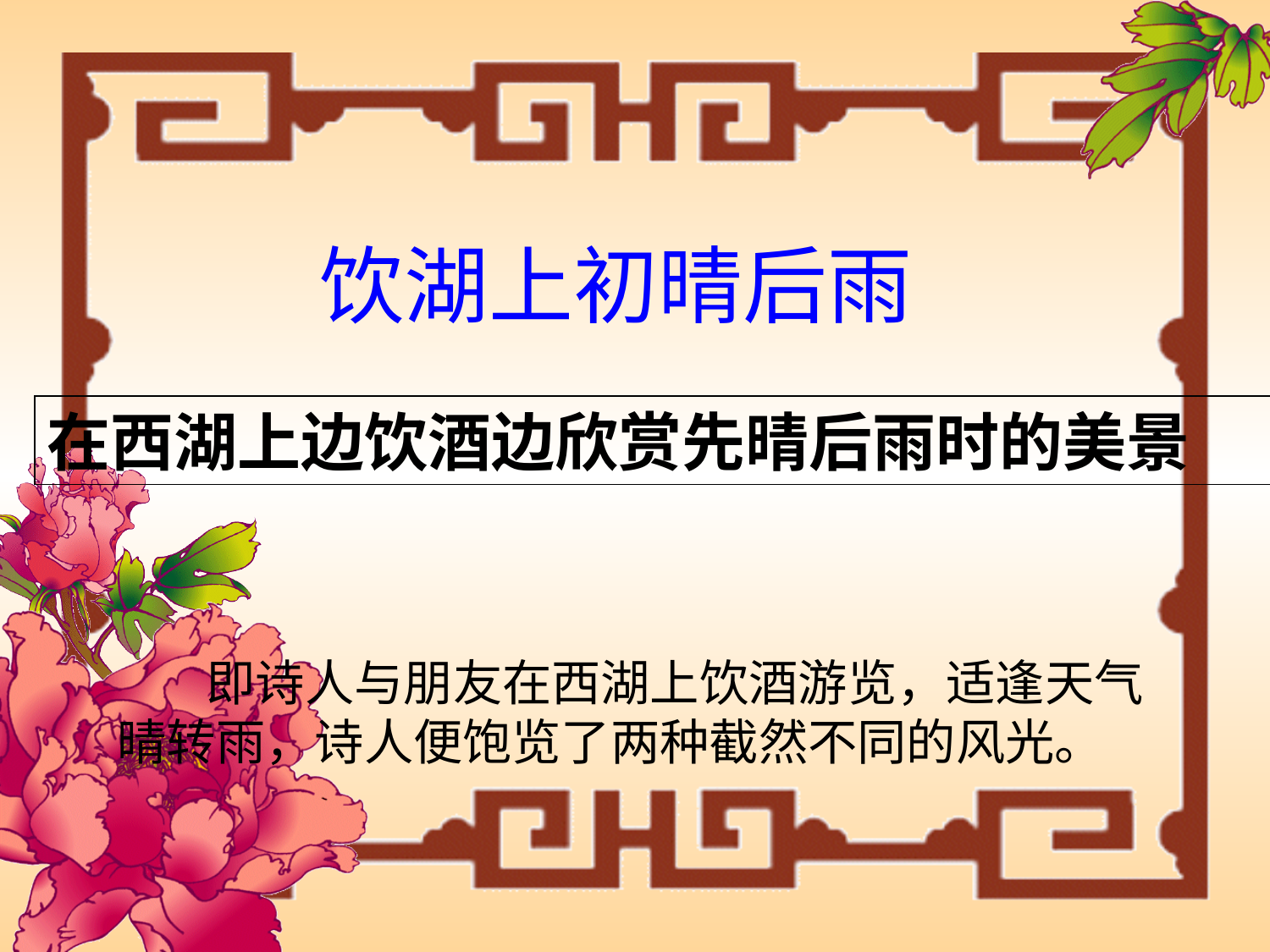

饮湖上初晴后雨

在西湖上边饮酒边欣赏先晴后雨时的美景
       即诗人与朋友在西湖上饮酒游览，适逢天气晴转雨，诗人便饱览了两种截然不同的风光。